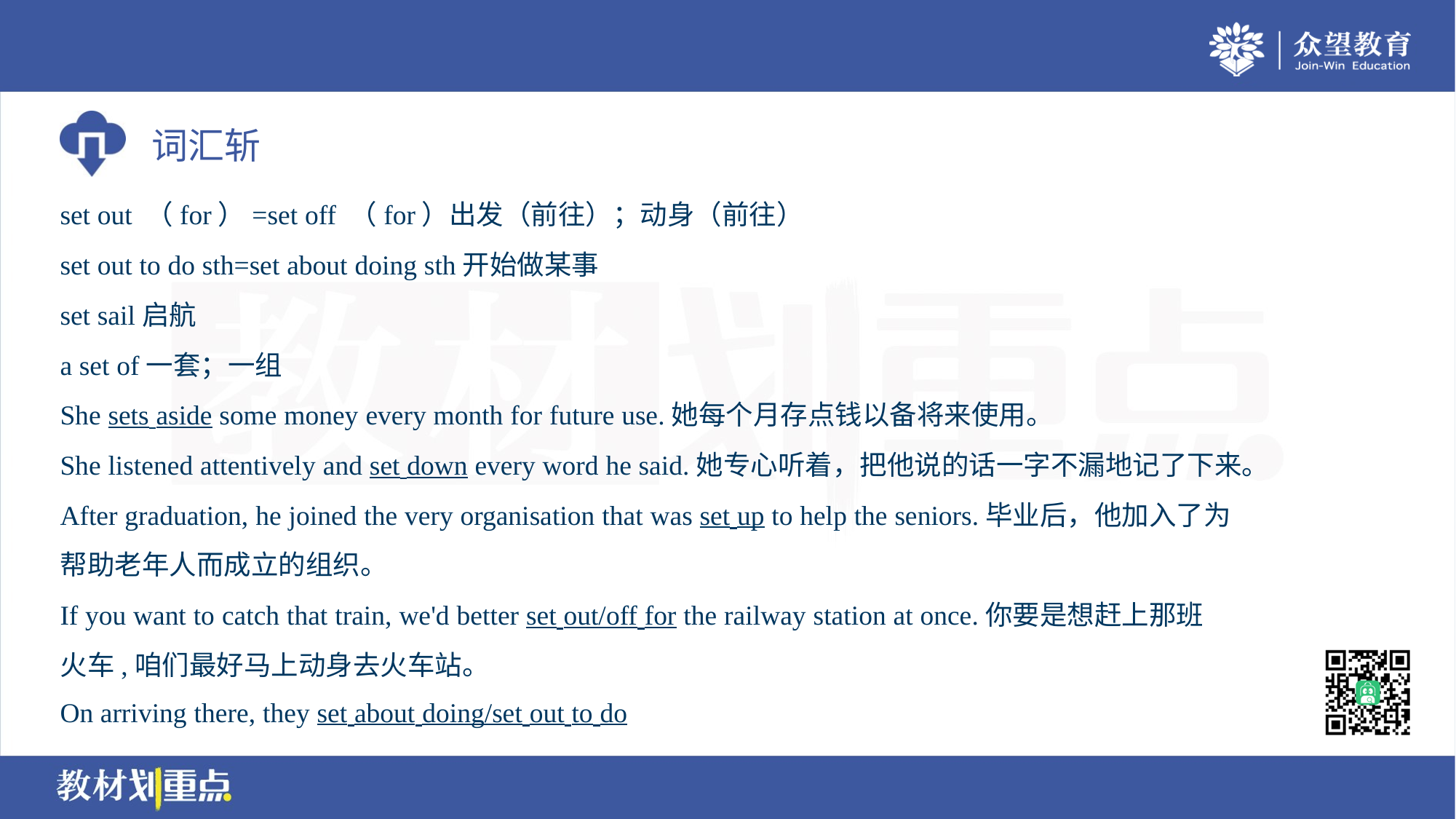

set out （for）=set off （for）出发（前往）；动身（前往）
set out to do sth=set about doing sth开始做某事
set sail启航
a set of一套；一组
She sets aside some money every month for future use.她每个月存点钱以备将来使用。
She listened attentively and set down every word he said.她专心听着，把他说的话一字不漏地记了下来。
After graduation, he joined the very organisation that was set up to help the seniors.毕业后，他加入了为
帮助老年人而成立的组织。
If you want to catch that train, we'd better set out/off for the railway station at once.你要是想赶上那班
火车,咱们最好马上动身去火车站。
On arriving there, they set about doing/set out to do. .the experiment.一到那儿他们便开始做实验了。